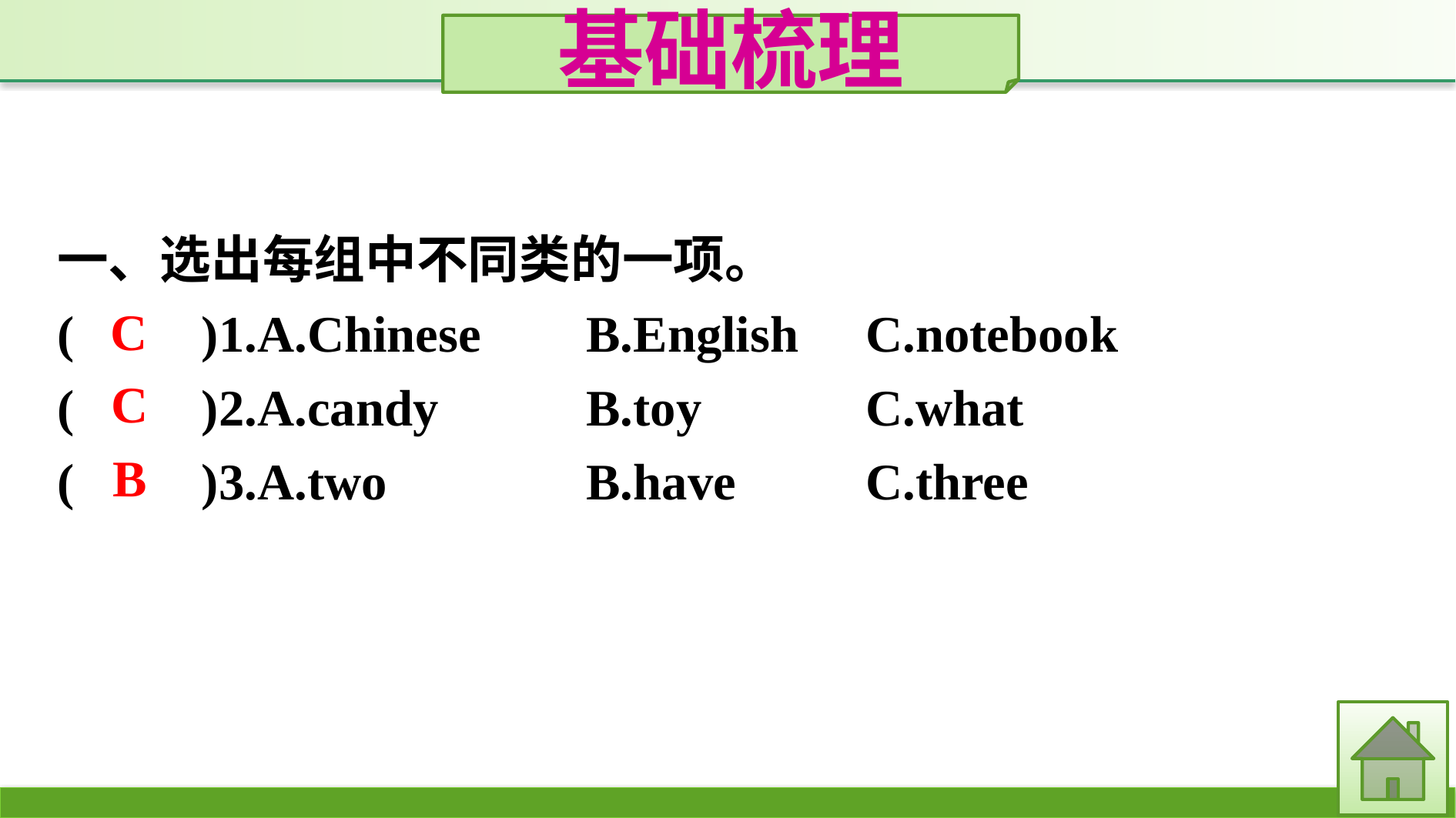

基础梳理
一、选出每组中不同类的一项。
(　　)1.A.Chinese	B.English	C.notebook
(　　)2.A.candy		B.toy		C.what
(　　)3.A.two		B.have		C.three
C
C
B